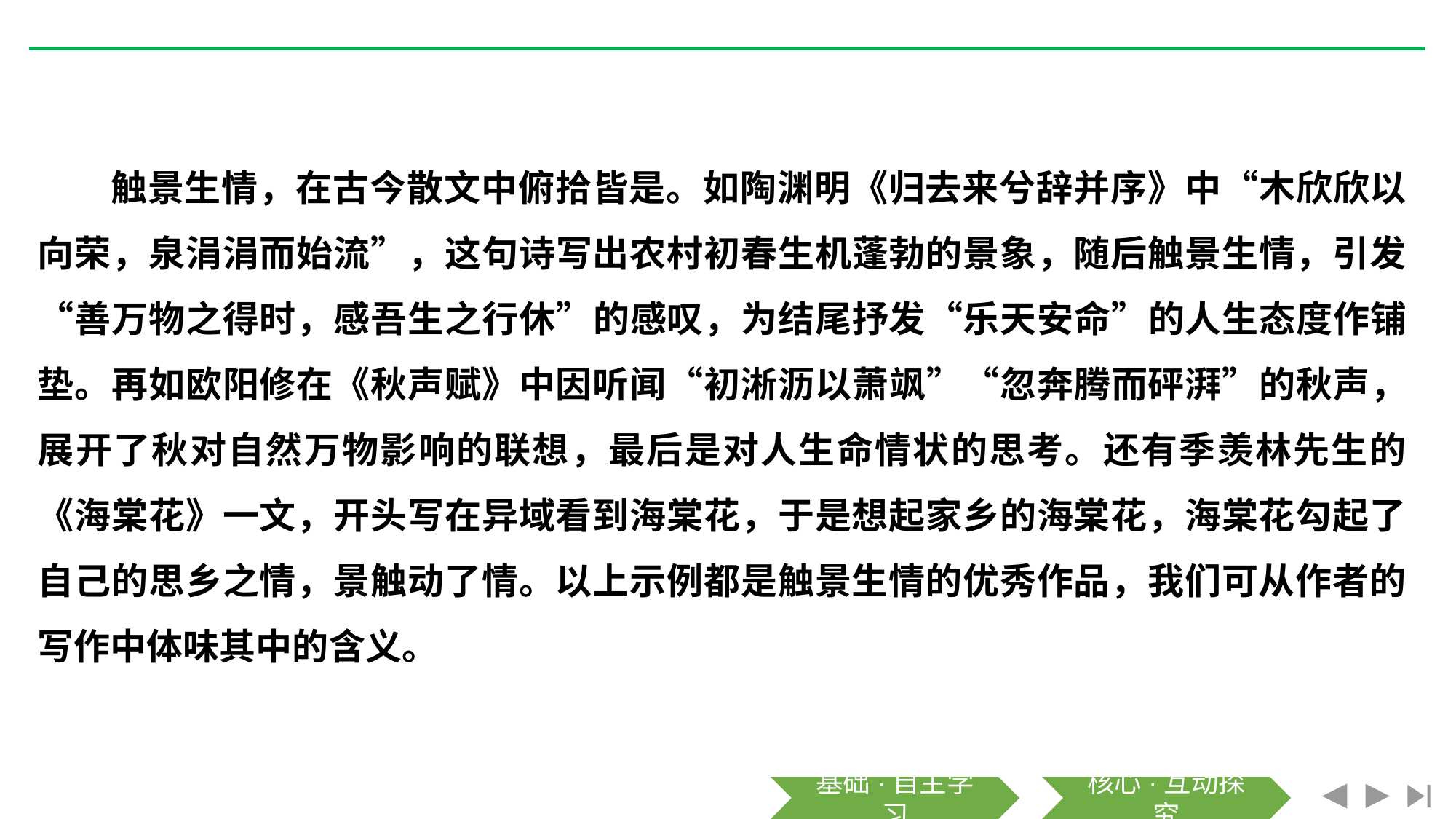

触景生情，在古今散文中俯拾皆是。如陶渊明《归去来兮辞并序》中“木欣欣以向荣，泉涓涓而始流”，这句诗写出农村初春生机蓬勃的景象，随后触景生情，引发“善万物之得时，感吾生之行休”的感叹，为结尾抒发“乐天安命”的人生态度作铺垫。再如欧阳修在《秋声赋》中因听闻“初淅沥以萧飒”“忽奔腾而砰湃”的秋声，展开了秋对自然万物影响的联想，最后是对人生命情状的思考。还有季羡林先生的《海棠花》一文，开头写在异域看到海棠花，于是想起家乡的海棠花，海棠花勾起了自己的思乡之情，景触动了情。以上示例都是触景生情的优秀作品，我们可从作者的写作中体味其中的含义。